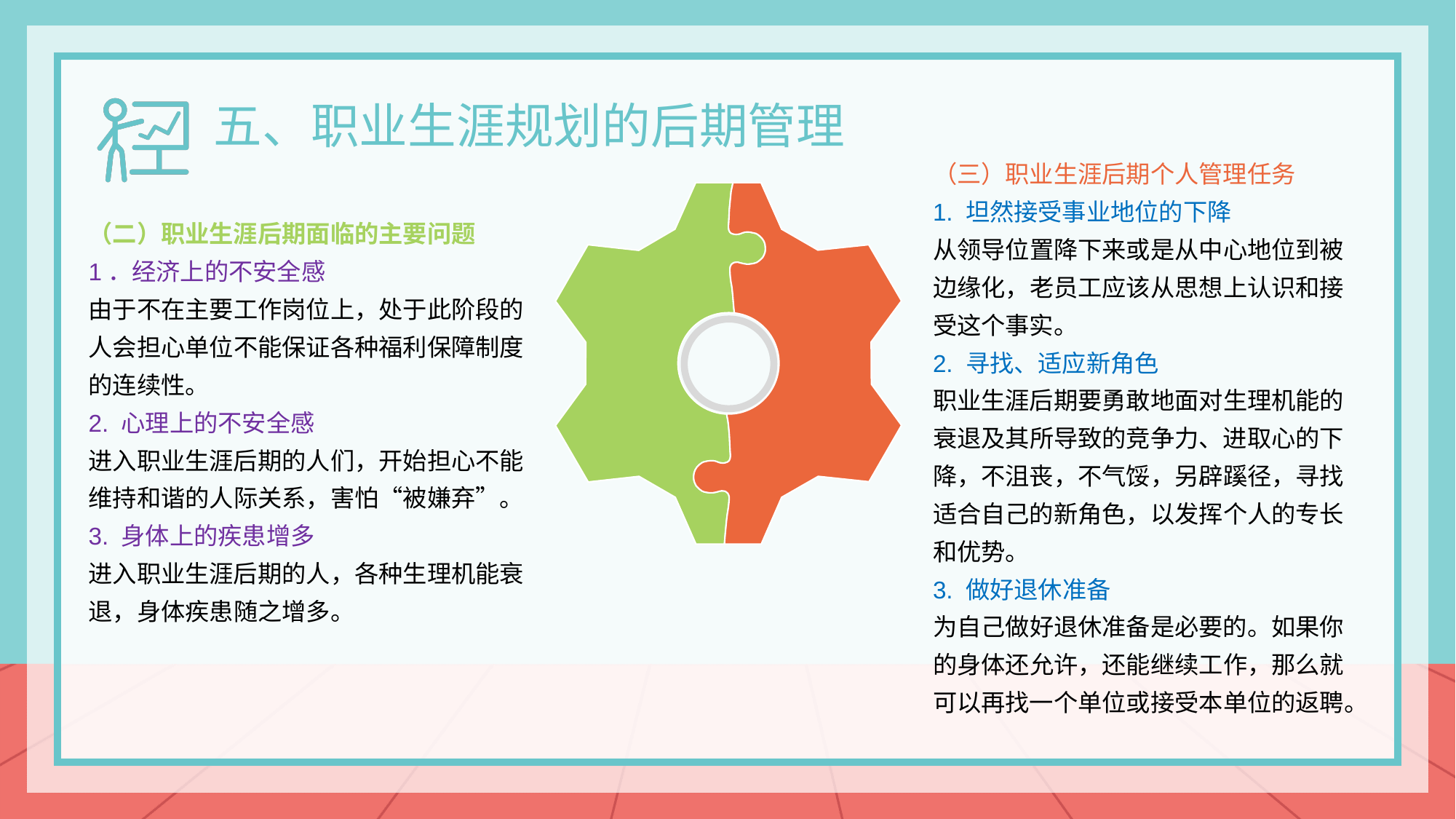

五、职业生涯规划的后期管理
（二）职业生涯后期面临的主要问题
1．经济上的不安全感
由于不在主要工作岗位上，处于此阶段的人会担心单位不能保证各种福利保障制度的连续性。
2. 心理上的不安全感
进入职业生涯后期的人们，开始担心不能维持和谐的人际关系，害怕“被嫌弃”。
3. 身体上的疾患增多
进入职业生涯后期的人，各种生理机能衰退，身体疾患随之增多。
（三）职业生涯后期个人管理任务
1. 坦然接受事业地位的下降
从领导位置降下来或是从中心地位到被边缘化，老员工应该从思想上认识和接受这个事实。
2. 寻找、适应新角色
职业生涯后期要勇敢地面对生理机能的衰退及其所导致的竞争力、进取心的下降，不沮丧，不气馁，另辟蹊径，寻找适合自己的新角色，以发挥个人的专长和优势。
3. 做好退休准备
为自己做好退休准备是必要的。如果你的身体还允许，还能继续工作，那么就可以再找一个单位或接受本单位的返聘。